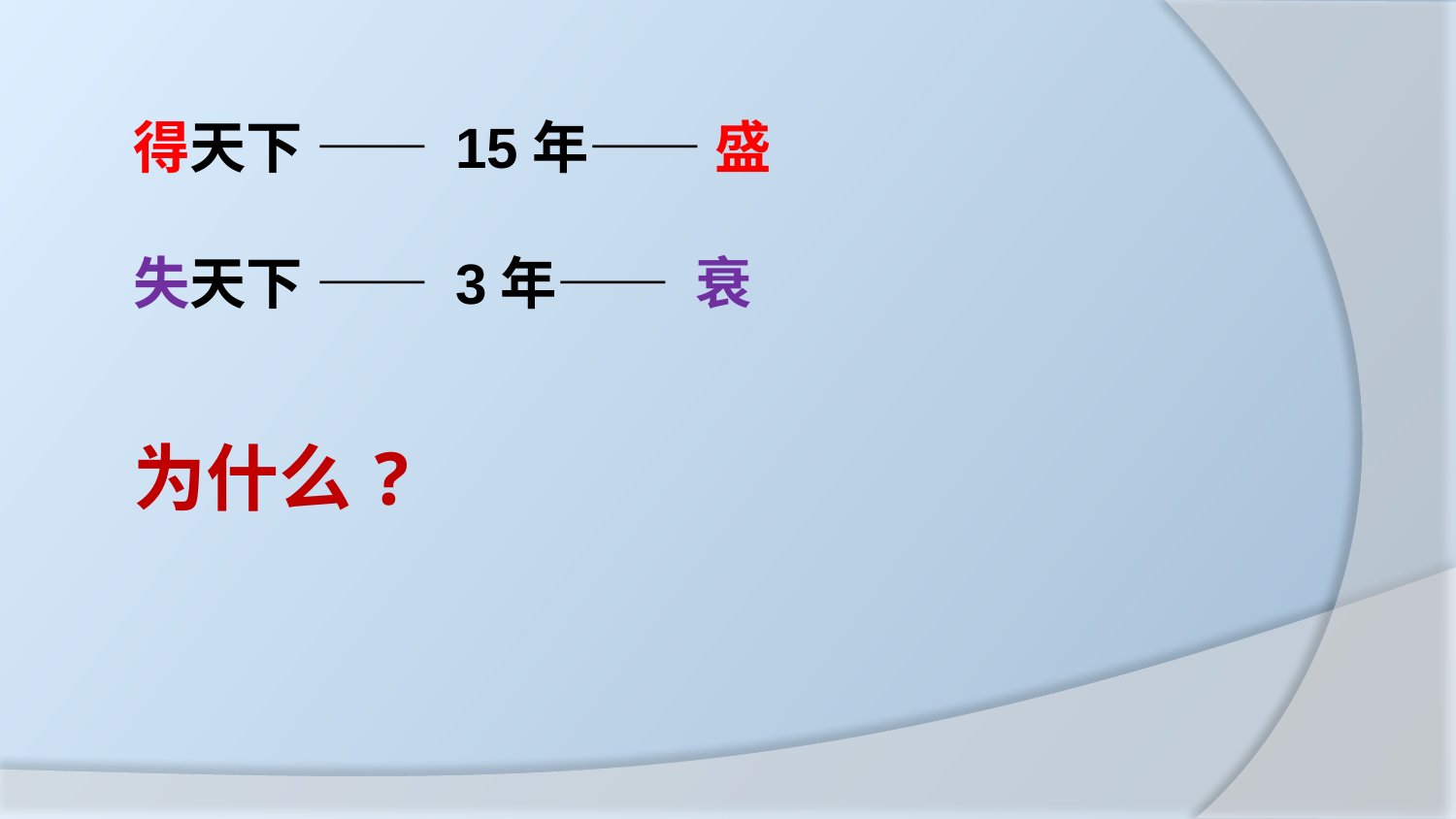

得天下 —— 15年—— 盛
失天下 —— 3年——  衰
为什么?